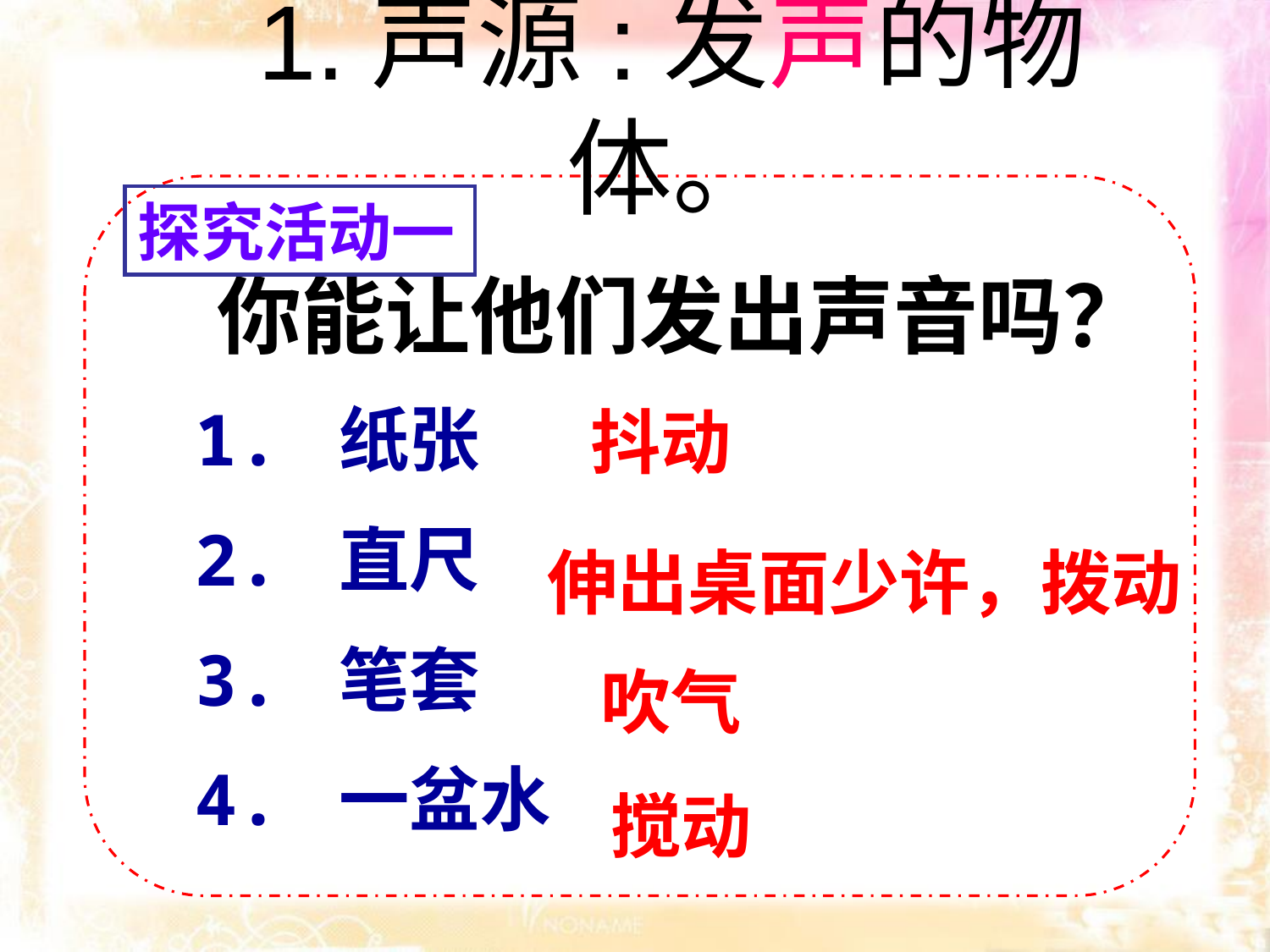

1.声源:发声的物体。

探究活动一
你能让他们发出声音吗？
1. 纸张
2. 直尺
3. 笔套
4. 一盆水
 抖动
伸出桌面少许，拨动
 吹气
 搅动